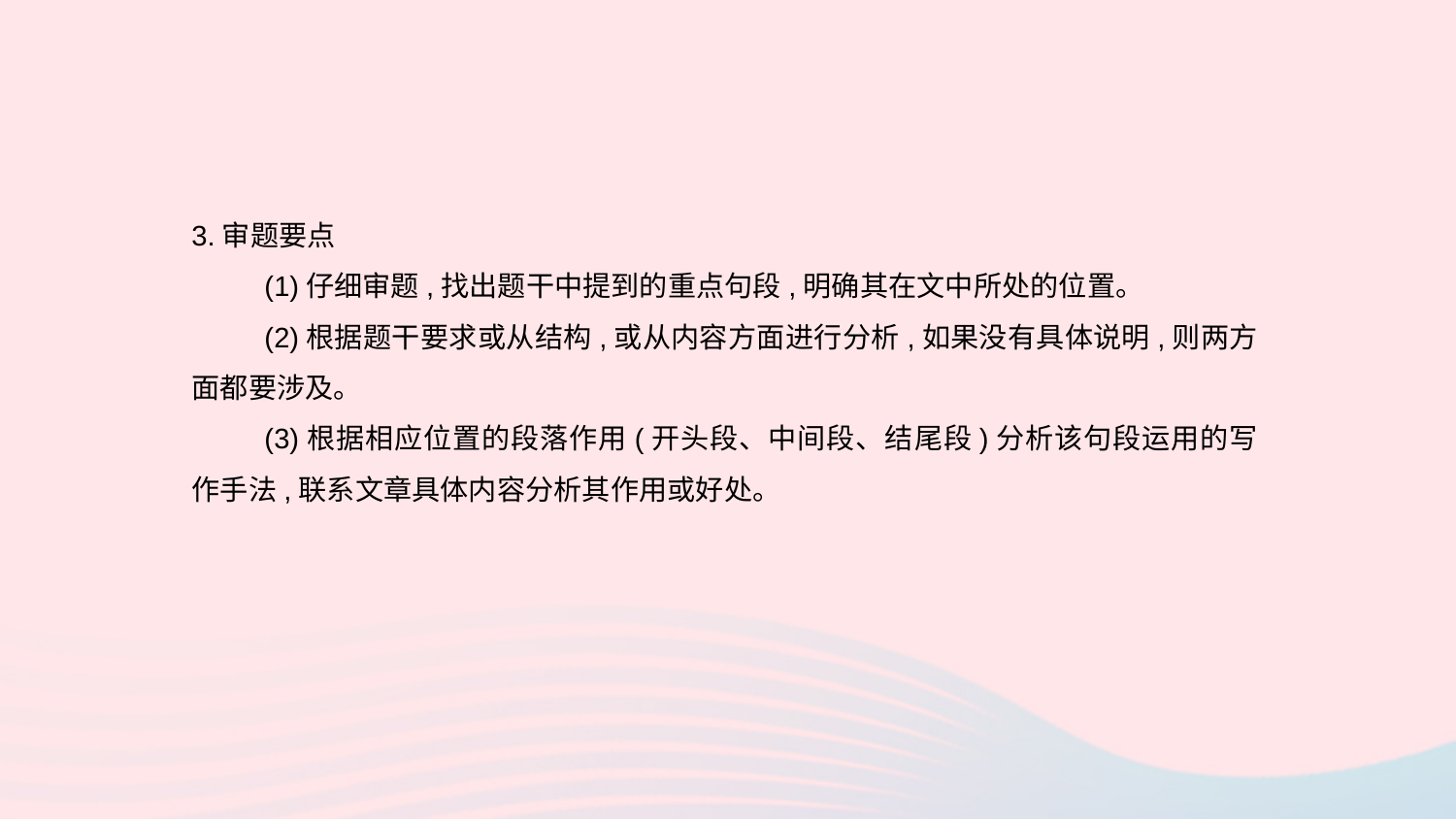

3.审题要点
(1)仔细审题,找出题干中提到的重点句段,明确其在文中所处的位置。
(2)根据题干要求或从结构,或从内容方面进行分析,如果没有具体说明,则两方面都要涉及。
(3)根据相应位置的段落作用(开头段、中间段、结尾段)分析该句段运用的写作手法,联系文章具体内容分析其作用或好处。